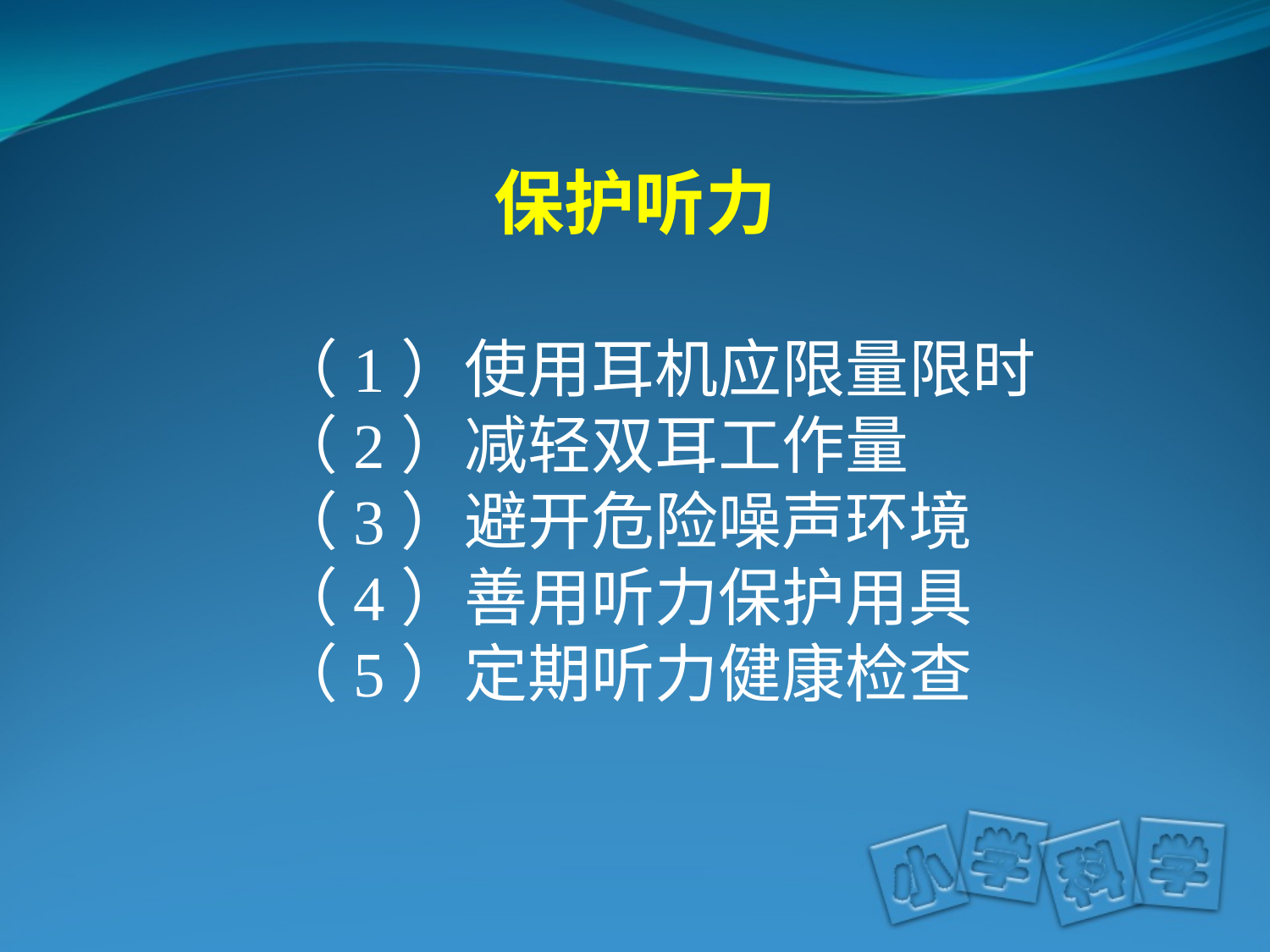

# 保护听力
（1）使用耳机应限量限时
（2）减轻双耳工作量
（3）避开危险噪声环境
（4）善用听力保护用具
（5）定期听力健康检查